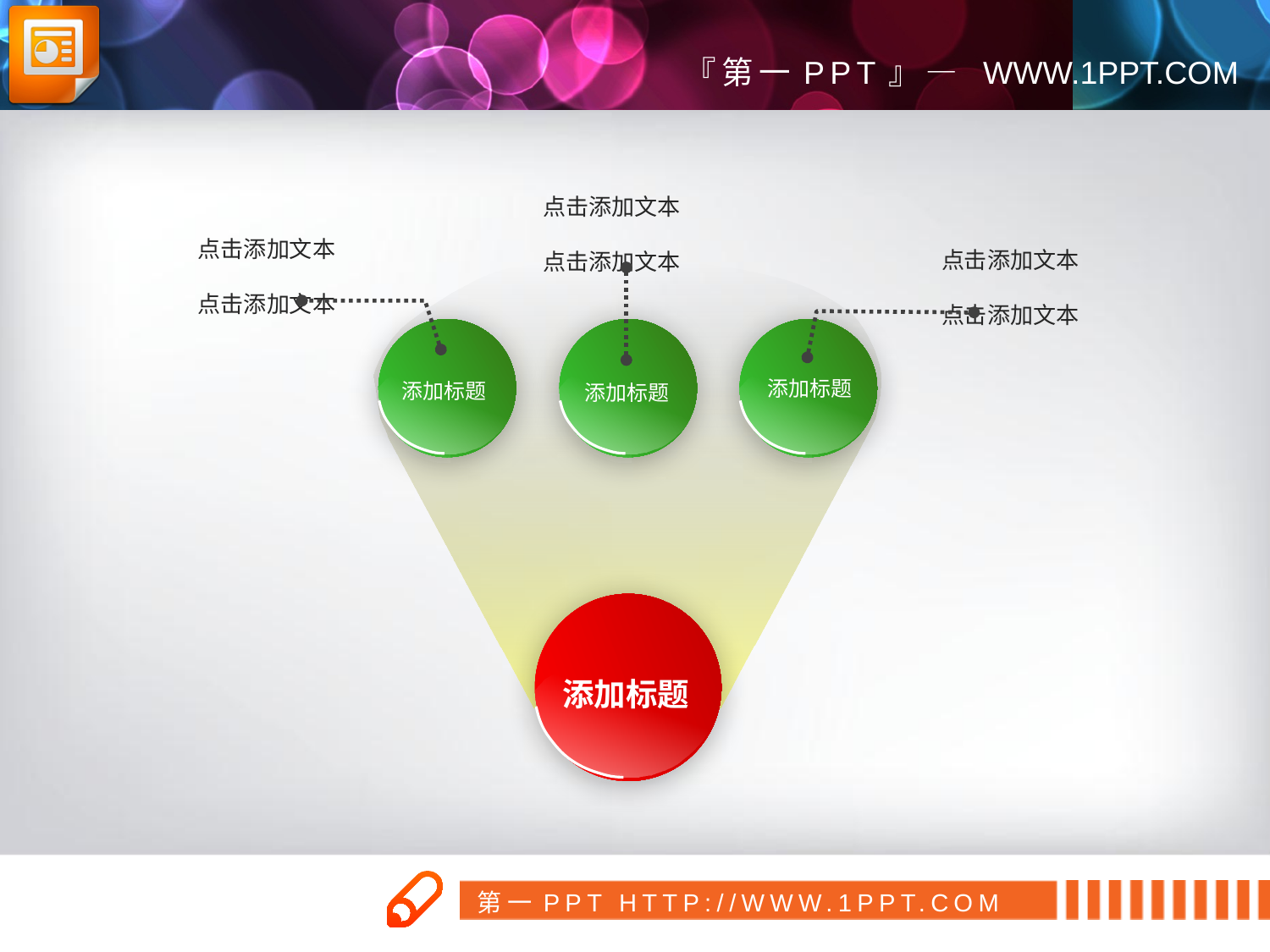

点击添加文本
点击添加文本
点击添加文本
点击添加文本
点击添加文本
点击添加文本

添加标题
添加标题
添加标题

添加标题
第一PPT模板网
www.1ppt.com/tubiao